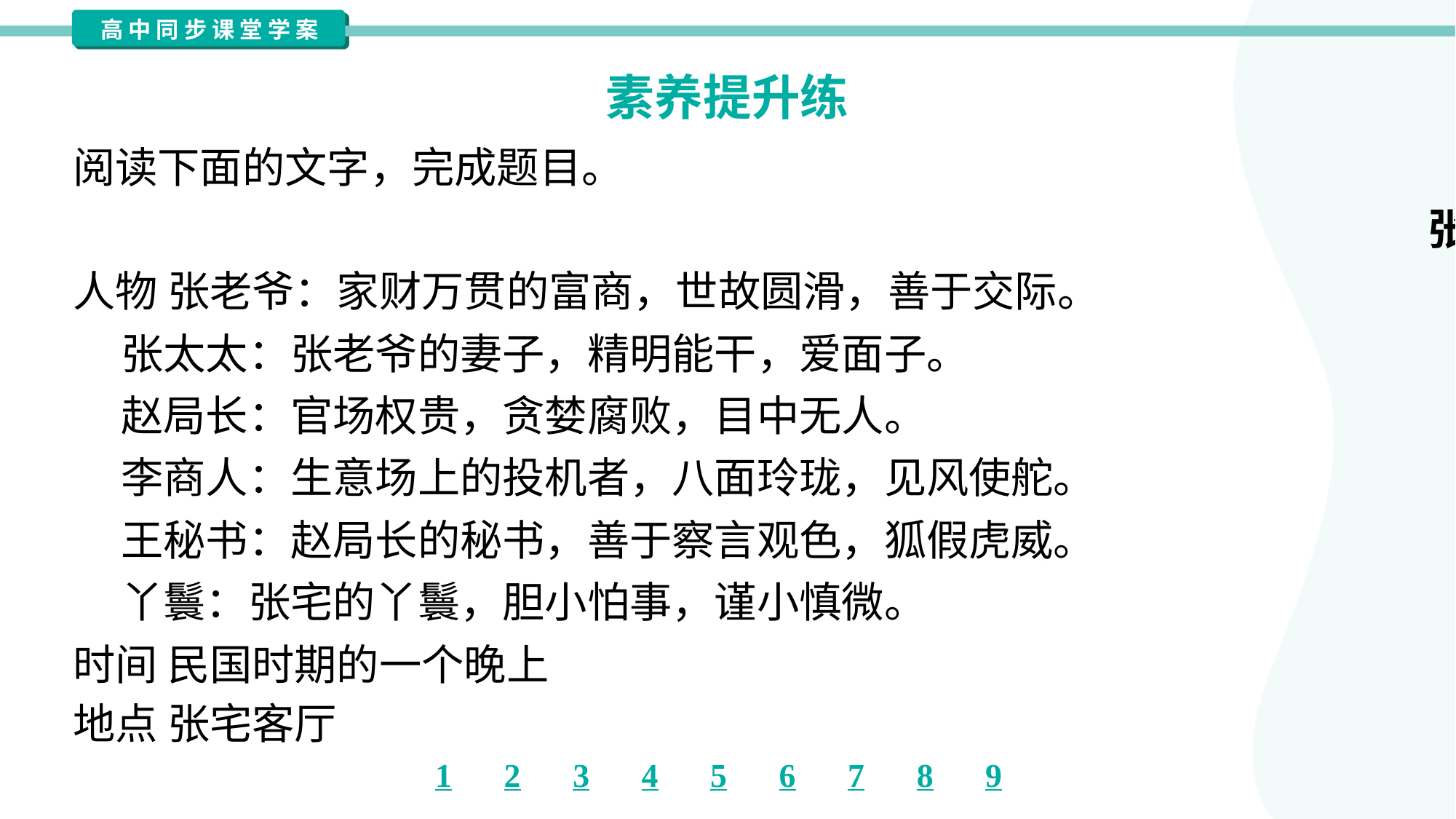

素养提升练
阅读下面的文字，完成题目。
张宅晚宴
人物 张老爷：家财万贯的富商，世故圆滑，善于交际。
    张太太：张老爷的妻子，精明能干，爱面子。
    赵局长：官场权贵，贪婪腐败，目中无人。
    李商人：生意场上的投机者，八面玲珑，见风使舵。
    王秘书：赵局长的秘书，善于察言观色，狐假虎威。
    丫鬟：张宅的丫鬟，胆小怕事，谨小慎微。
时间 民国时期的一个晚上
地点 张宅客厅#10